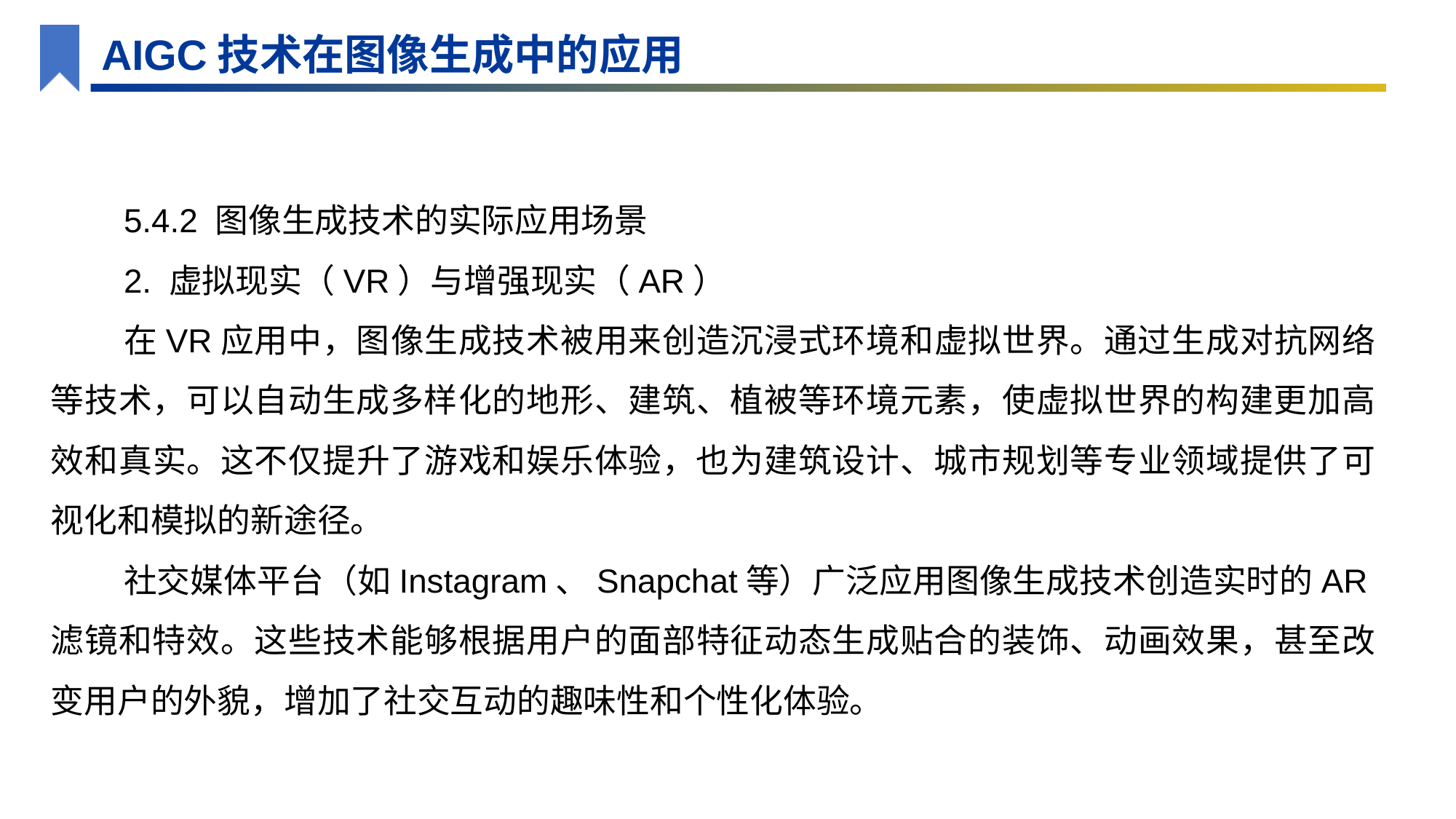

AIGC技术在图像生成中的应用
5.4.2 图像生成技术的实际应用场景
2. 虚拟现实（VR）与增强现实（AR）
在VR应用中，图像生成技术被用来创造沉浸式环境和虚拟世界。通过生成对抗网络等技术，可以自动生成多样化的地形、建筑、植被等环境元素，使虚拟世界的构建更加高效和真实。这不仅提升了游戏和娱乐体验，也为建筑设计、城市规划等专业领域提供了可视化和模拟的新途径。
社交媒体平台（如Instagram、Snapchat等）广泛应用图像生成技术创造实时的AR滤镜和特效。这些技术能够根据用户的面部特征动态生成贴合的装饰、动画效果，甚至改变用户的外貌，增加了社交互动的趣味性和个性化体验。